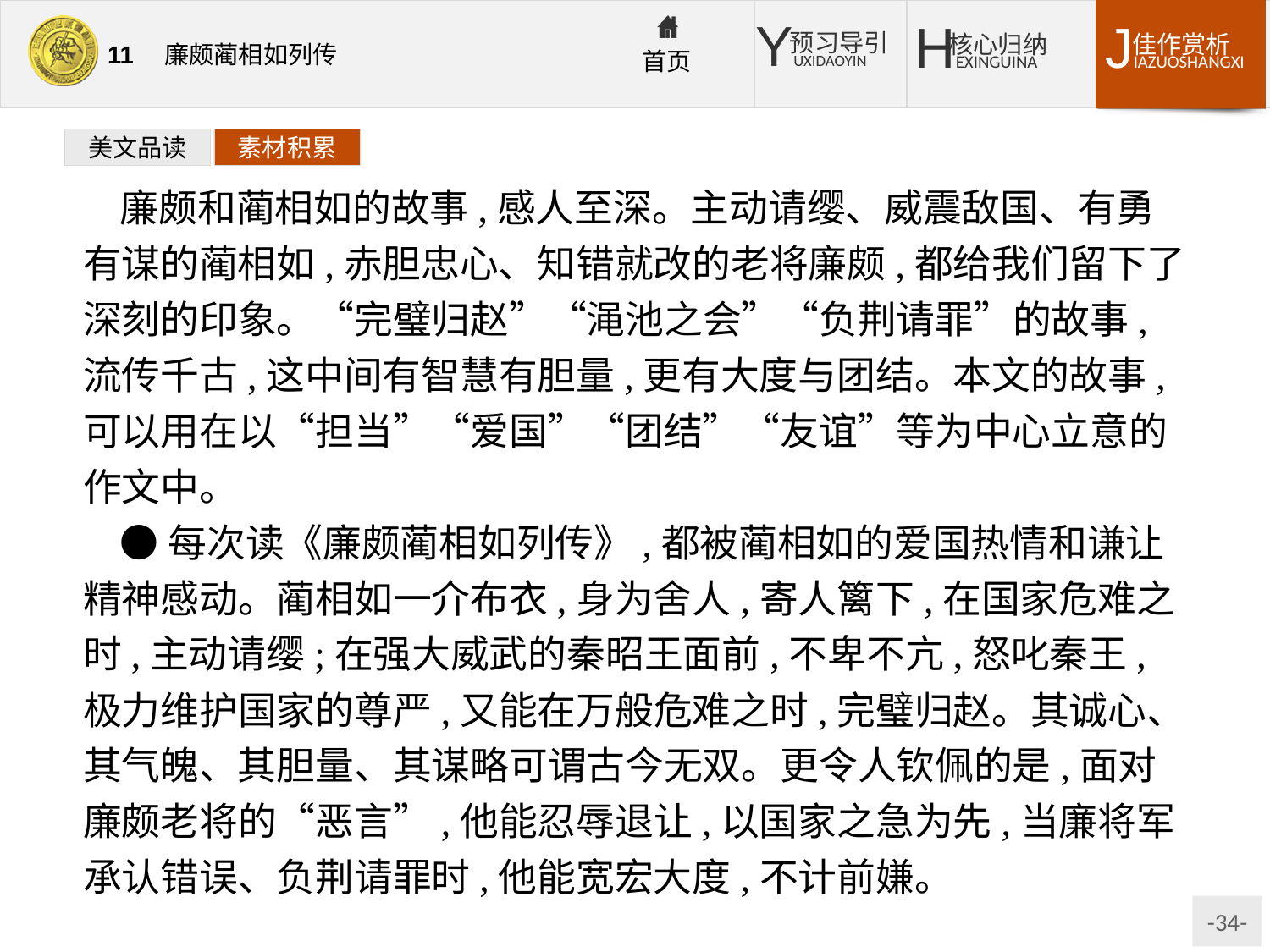

美文品读
素材积累
廉颇和蔺相如的故事,感人至深。主动请缨、威震敌国、有勇有谋的蔺相如,赤胆忠心、知错就改的老将廉颇,都给我们留下了深刻的印象。“完璧归赵”“渑池之会”“负荆请罪”的故事,流传千古,这中间有智慧有胆量,更有大度与团结。本文的故事,可以用在以“担当”“爱国”“团结”“友谊”等为中心立意的作文中。
●每次读《廉颇蔺相如列传》,都被蔺相如的爱国热情和谦让精神感动。蔺相如一介布衣,身为舍人,寄人篱下,在国家危难之时,主动请缨;在强大威武的秦昭王面前,不卑不亢,怒叱秦王,极力维护国家的尊严,又能在万般危难之时,完璧归赵。其诚心、其气魄、其胆量、其谋略可谓古今无双。更令人钦佩的是,面对廉颇老将的“恶言”,他能忍辱退让,以国家之急为先,当廉将军承认错误、负荆请罪时,他能宽宏大度,不计前嫌。